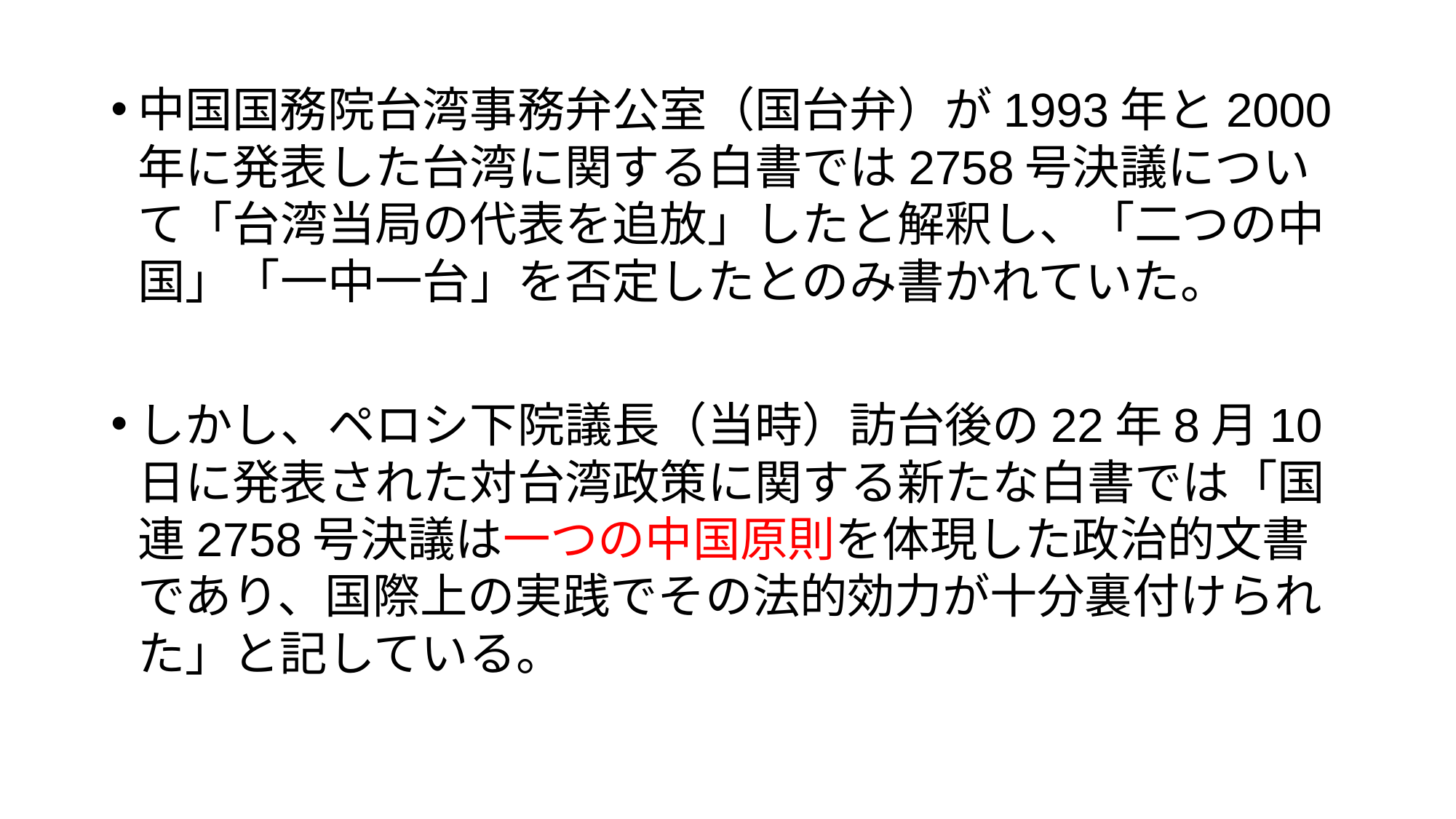

中国国務院台湾事務弁公室（国台弁）が1993年と2000年に発表した台湾に関する白書では2758号決議について「台湾当局の代表を追放」したと解釈し、「二つの中国」「一中一台」を否定したとのみ書かれていた。

しかし、ペロシ下院議長（当時）訪台後の22年8月10日に発表された対台湾政策に関する新たな白書では「国連2758号決議は一つの中国原則を体現した政治的文書であり、国際上の実践でその法的効力が十分裏付けられた」と記している。